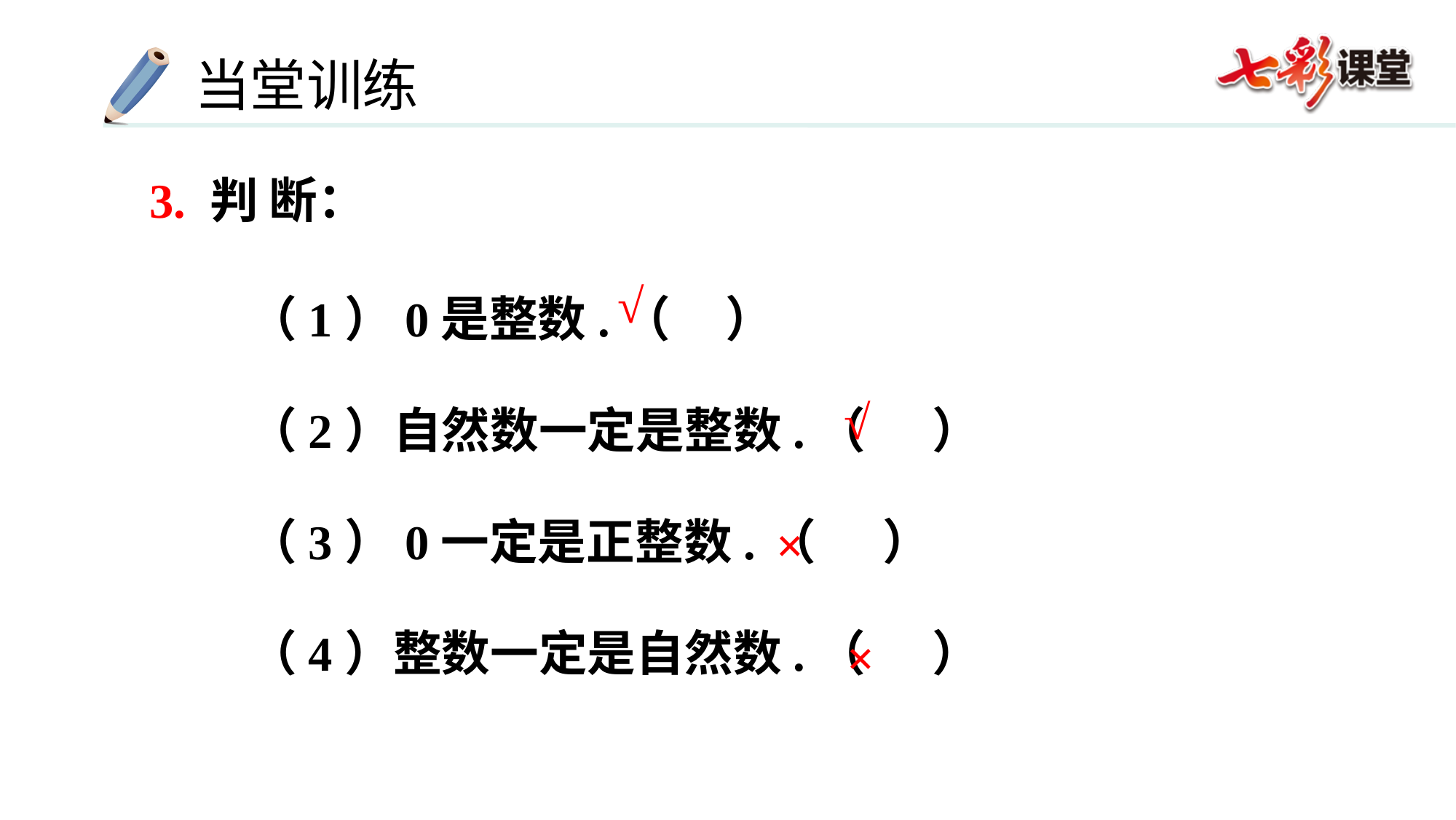

3. 判 断：
（1）0是整数.（     ）
（2）自然数一定是整数.（      ）
（3）0一定是正整数.（      ）
（4）整数一定是自然数.（      ）
√
√
×
×